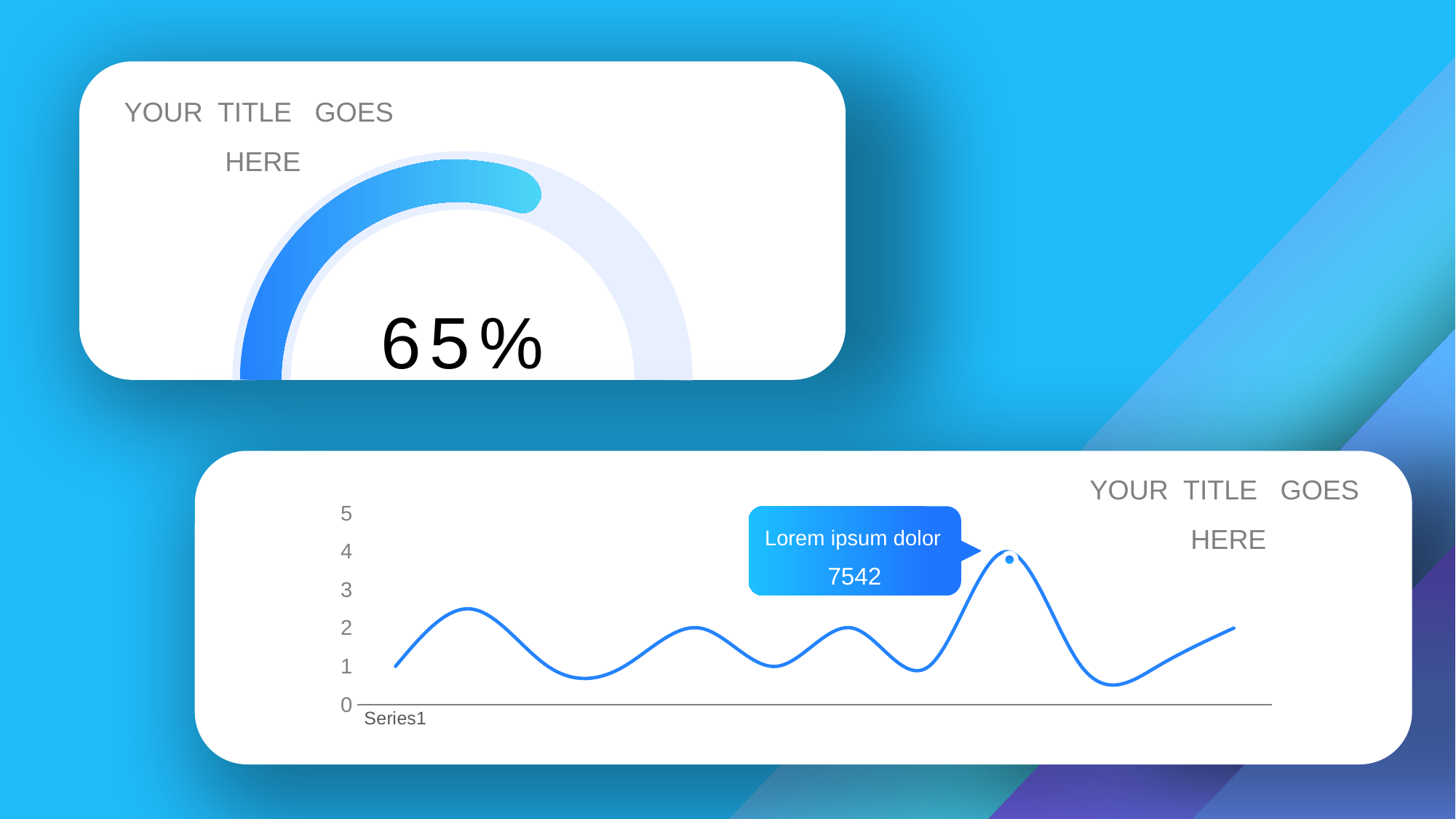

YOUR  TITLE   GOES   HERE

65%

 YOUR  TITLE   GOES   HERE

### Chart

| Category | 系列 1 |
|---|---|
|  | 1.0 |
|  | 2.5 |
|  | 1.0 |
|  | 1.0 |
|  | 2.0 |
|  | 1.0 |
|  | 2.0 |
|  | 1.0 |
|  | 4.0 |
|  | 1.0 |
|  | 1.0 |
|  | 2.0 |
Lorem ipsum dolor
7542